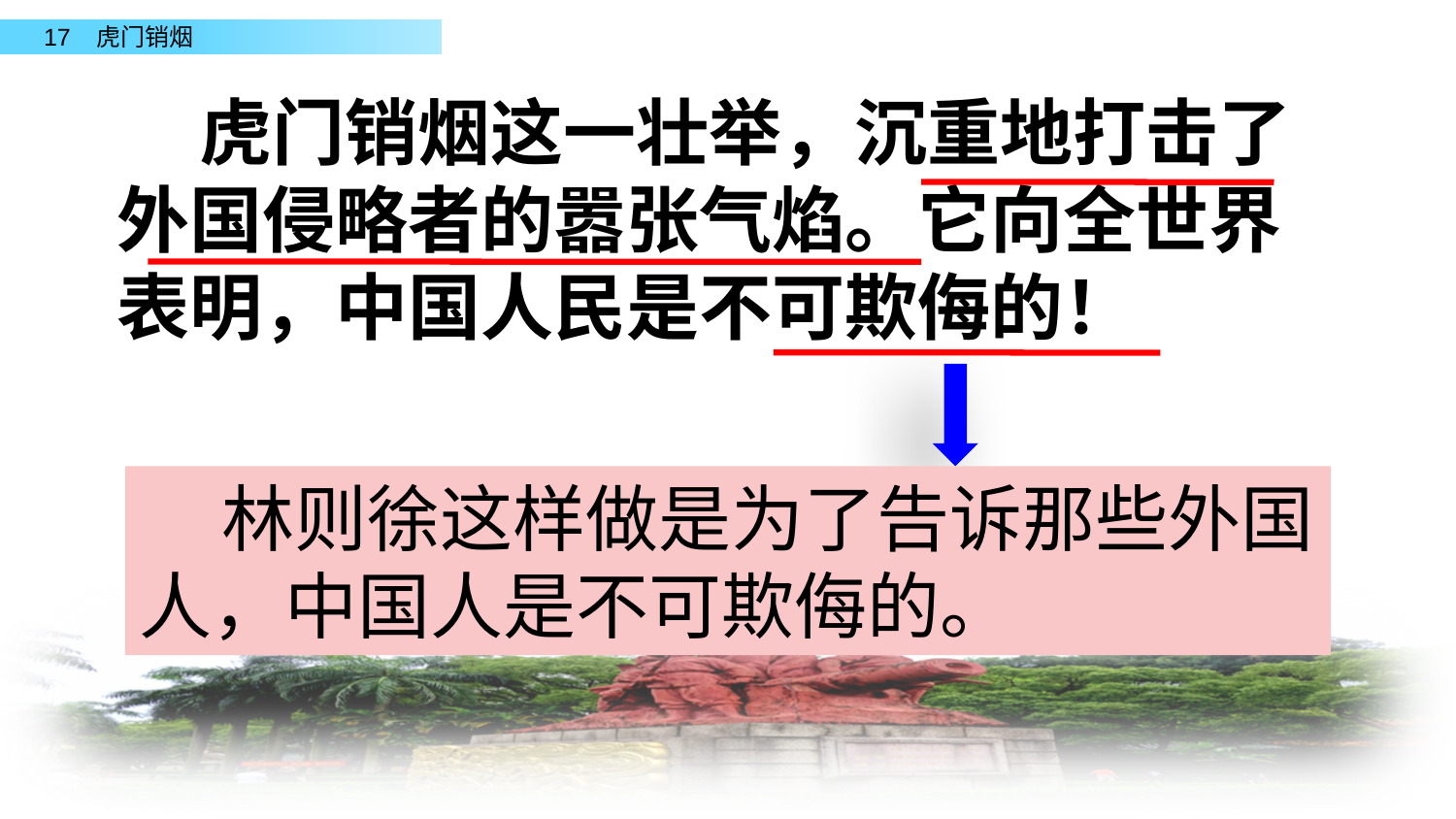

虎门销烟这一壮举，沉重地打击了外国侵略者的嚣张气焰。它向全世界表明，中国人民是不可欺侮的！

    林则徐这样做是为了告诉那些外国人，中国人是不可欺侮的。